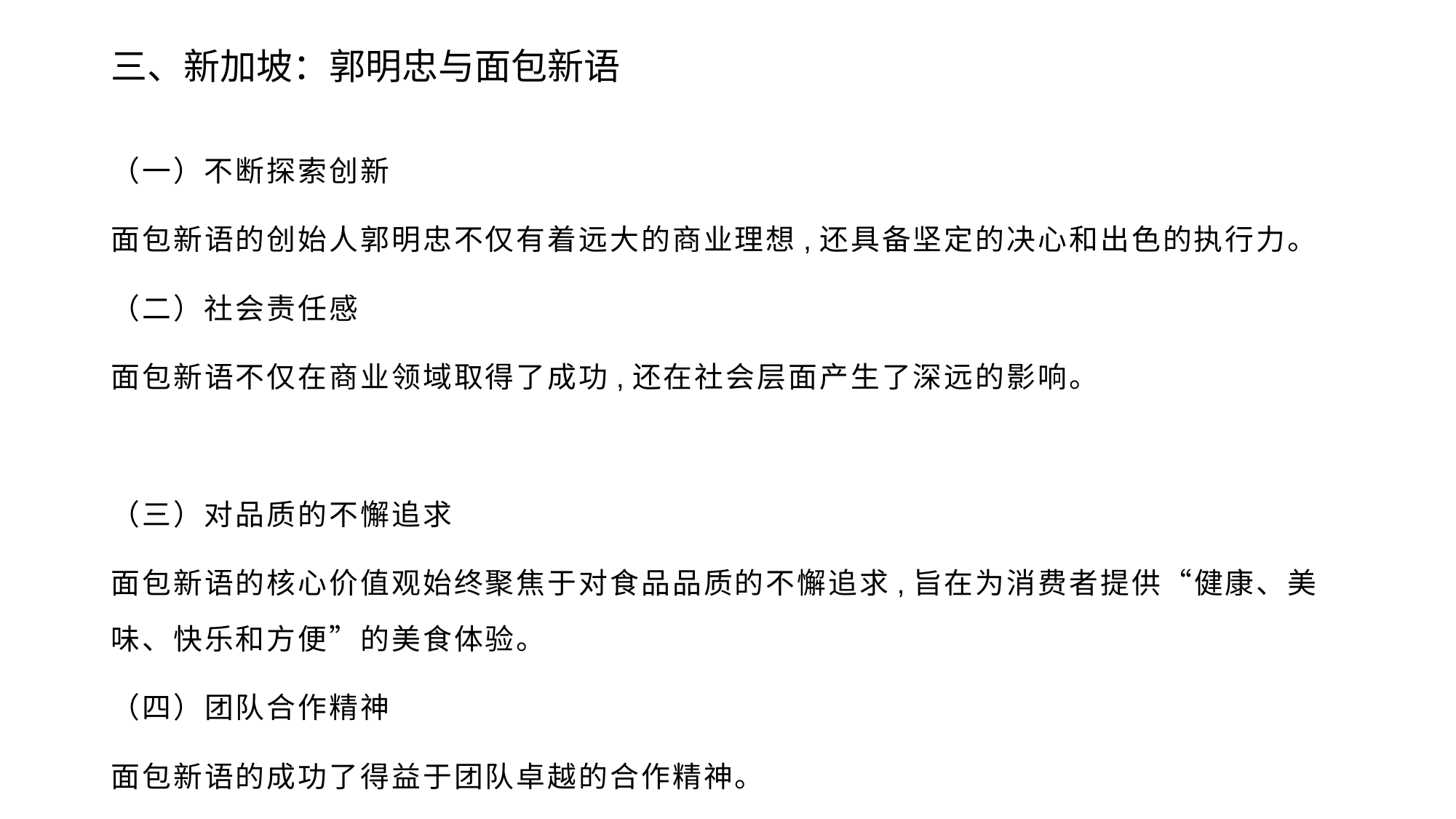

# 三、新加坡：郭明忠与面包新语
（一）不断探索创新
面包新语的创始人郭明忠不仅有着远大的商业理想,还具备坚定的决心和出色的执行力。
（二）社会责任感
面包新语不仅在商业领域取得了成功,还在社会层面产生了深远的影响。

（三）对品质的不懈追求
面包新语的核心价值观始终聚焦于对食品品质的不懈追求,旨在为消费者提供“健康、美味、快乐和方便”的美食体验。
（四）团队合作精神
面包新语的成功了得益于团队卓越的合作精神。